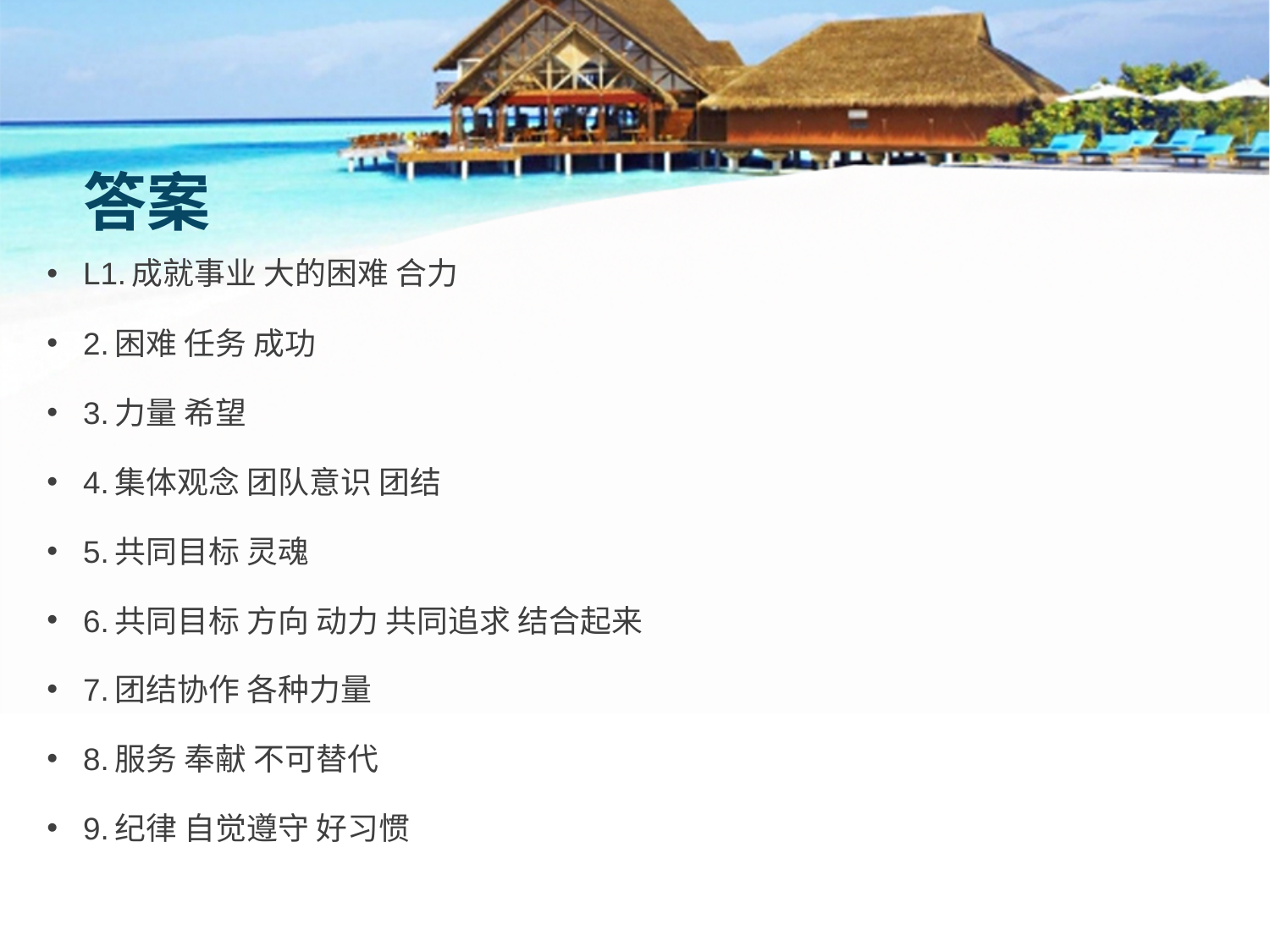

答案
L1.成就事业 大的困难 合力
2.困难 任务 成功
3.力量 希望
4.集体观念 团队意识 团结
5.共同目标 灵魂
6.共同目标 方向 动力 共同追求 结合起来
7.团结协作 各种力量
8.服务 奉献 不可替代
9.纪律 自觉遵守 好习惯